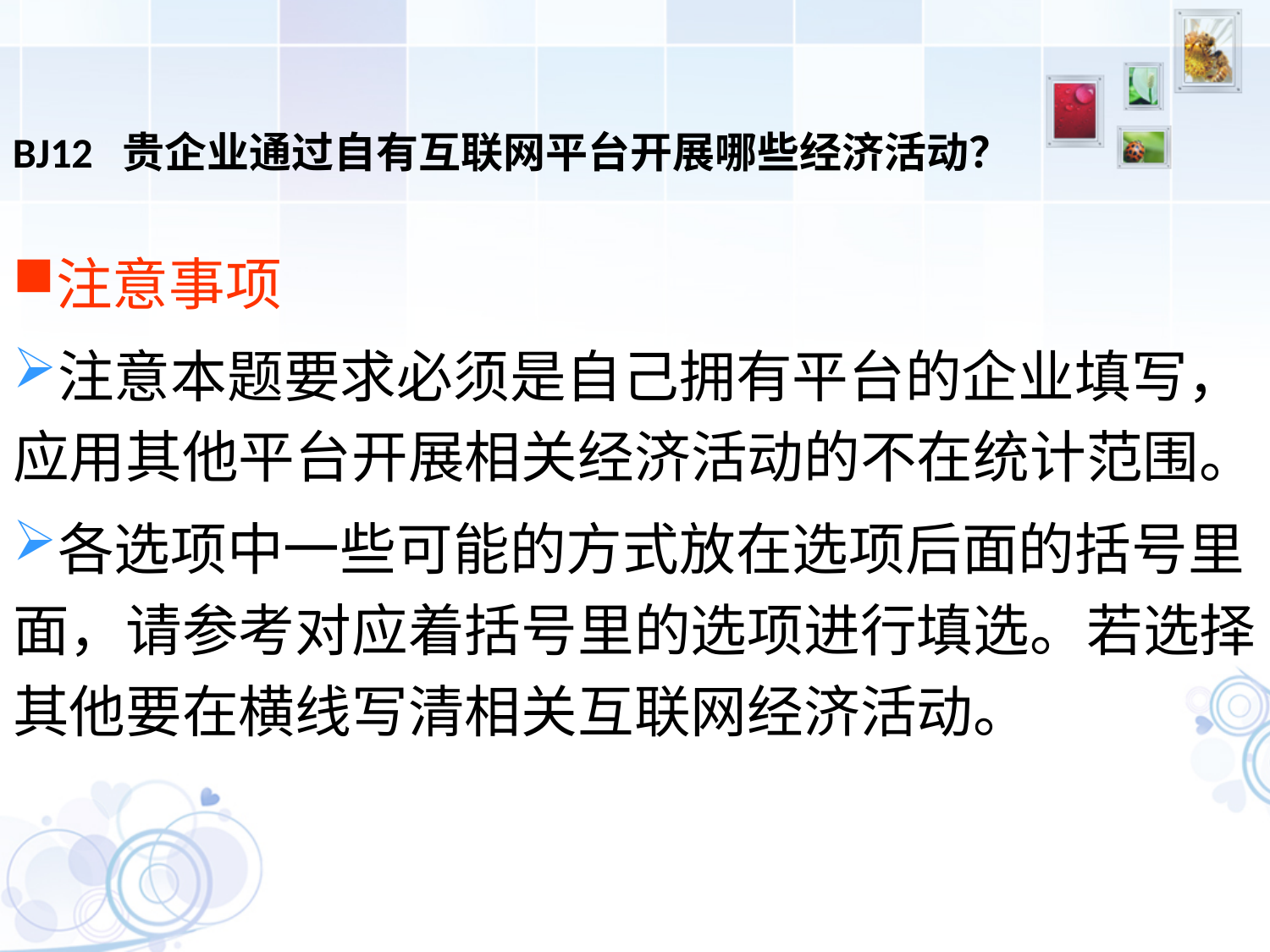

BJ12  贵企业通过自有互联网平台开展哪些经济活动？

注意事项
注意本题要求必须是自己拥有平台的企业填写，应用其他平台开展相关经济活动的不在统计范围。
各选项中一些可能的方式放在选项后面的括号里面，请参考对应着括号里的选项进行填选。若选择其他要在横线写清相关互联网经济活动。